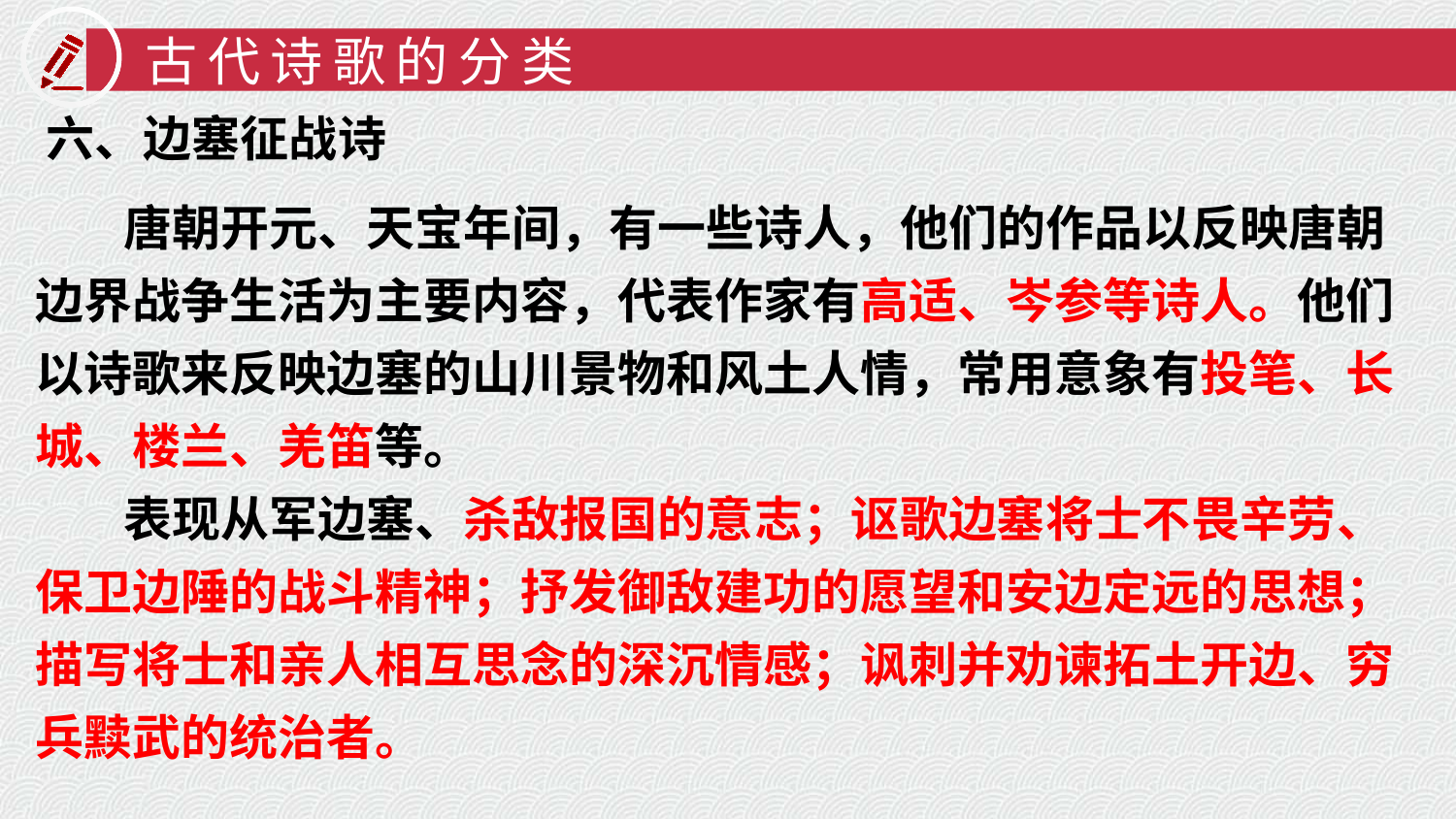

古代诗歌的分类

六、边塞征战诗
       唐朝开元、天宝年间，有一些诗人，他们的作品以反映唐朝边界战争生活为主要内容，代表作家有高适、岑参等诗人。他们以诗歌来反映边塞的山川景物和风土人情，常用意象有投笔、长城、楼兰、羌笛等。
       表现从军边塞、杀敌报国的意志；讴歌边塞将士不畏辛劳、保卫边陲的战斗精神；抒发御敌建功的愿望和安边定远的思想；描写将士和亲人相互思念的深沉情感；讽刺并劝谏拓土开边、穷兵黩武的统治者。